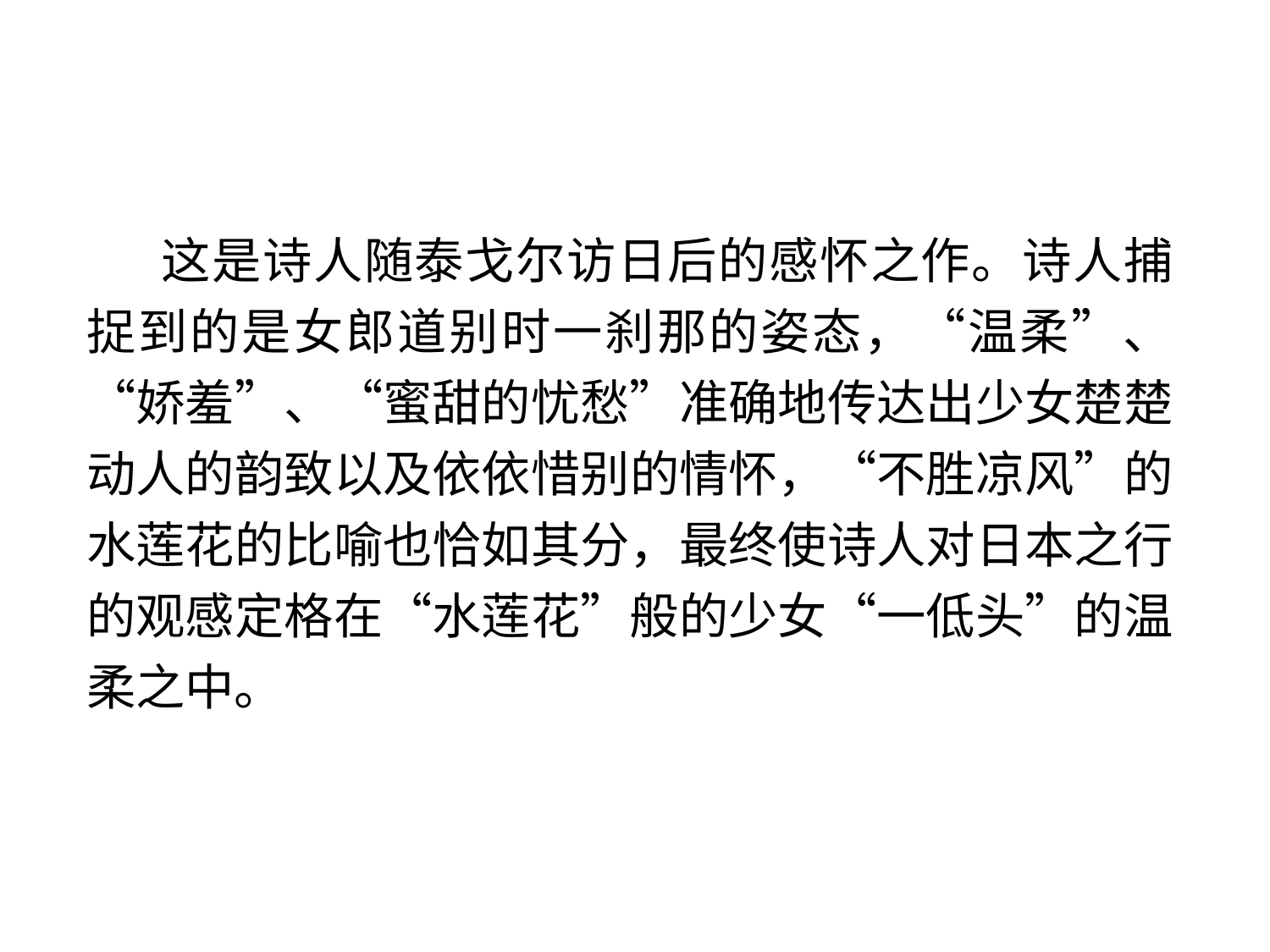

这是诗人随泰戈尔访日后的感怀之作。诗人捕捉到的是女郎道别时一刹那的姿态，“温柔”、“娇羞”、“蜜甜的忧愁”准确地传达出少女楚楚动人的韵致以及依依惜别的情怀，“不胜凉风”的水莲花的比喻也恰如其分，最终使诗人对日本之行的观感定格在“水莲花”般的少女“一低头”的温柔之中。